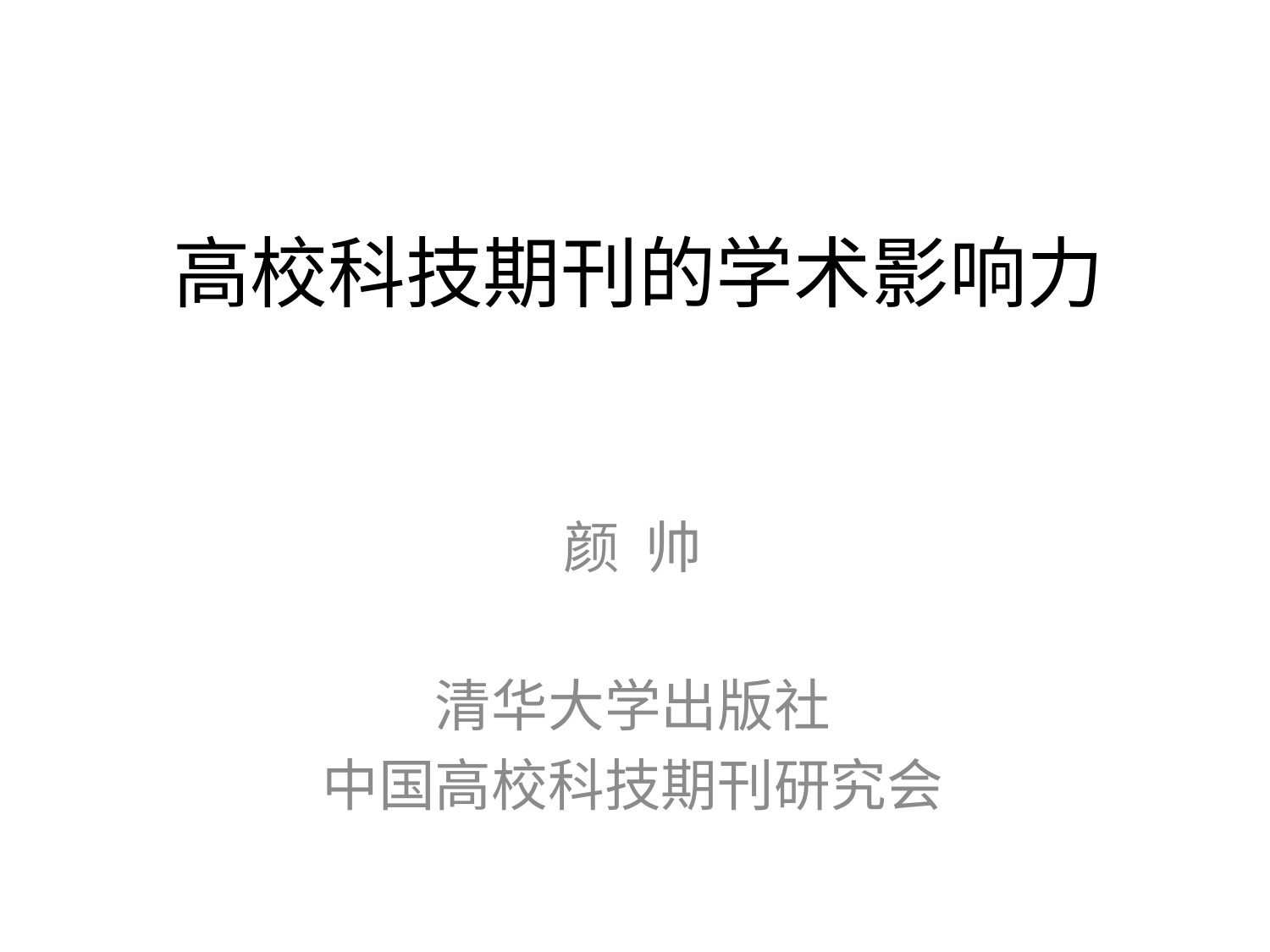

# 高校科技期刊的学术影响力
颜  帅

清华大学出版社
中国高校科技期刊研究会